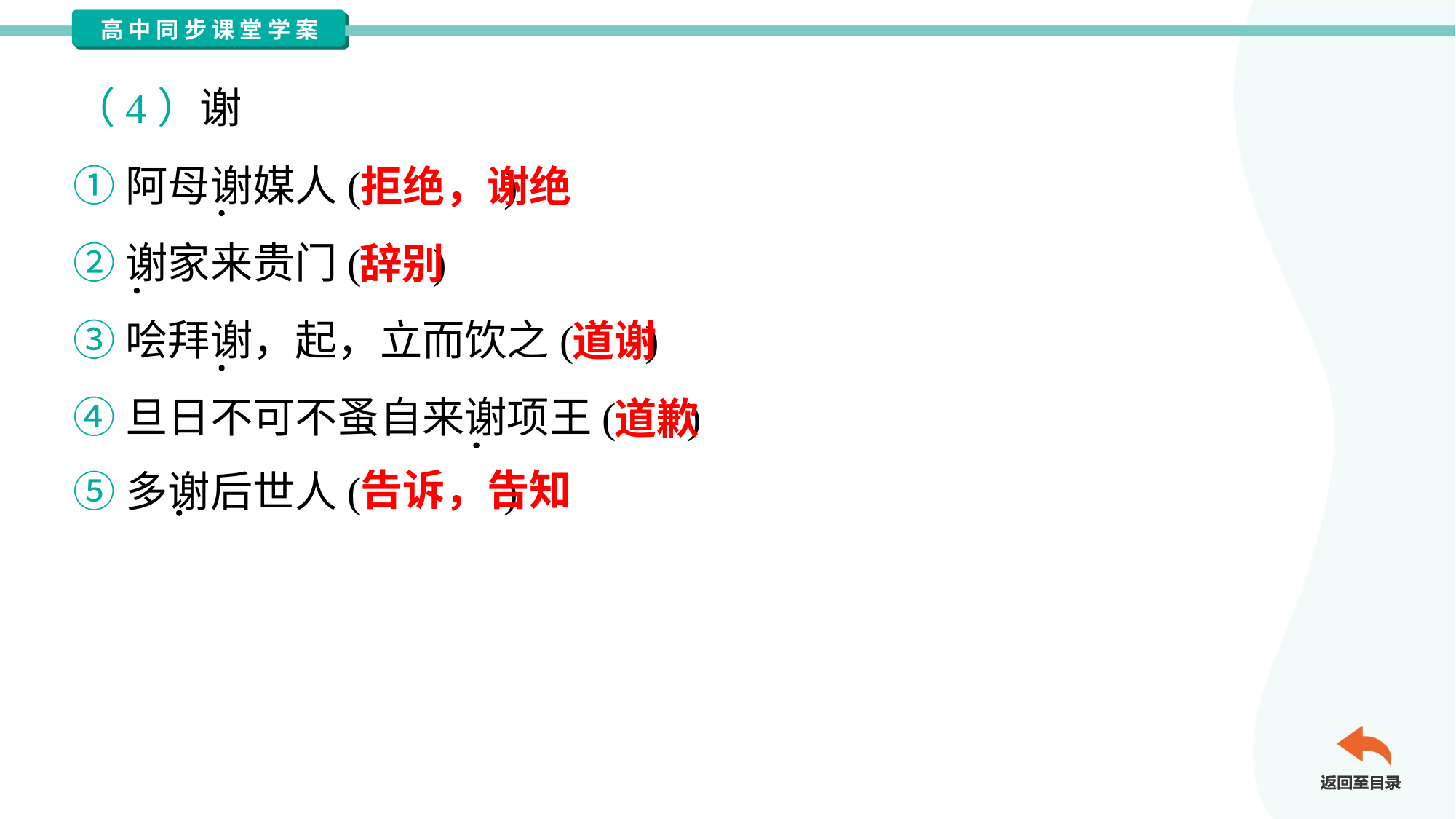

（4）谢
①阿母谢媒人(            )
②谢家来贵门(      )
③哙拜谢，起，立而饮之(      )
④旦日不可不蚤自来谢项王(      )
⑤多谢后世人(            )
拒绝，谢绝
辞别

道谢

道歉

告诉，告知